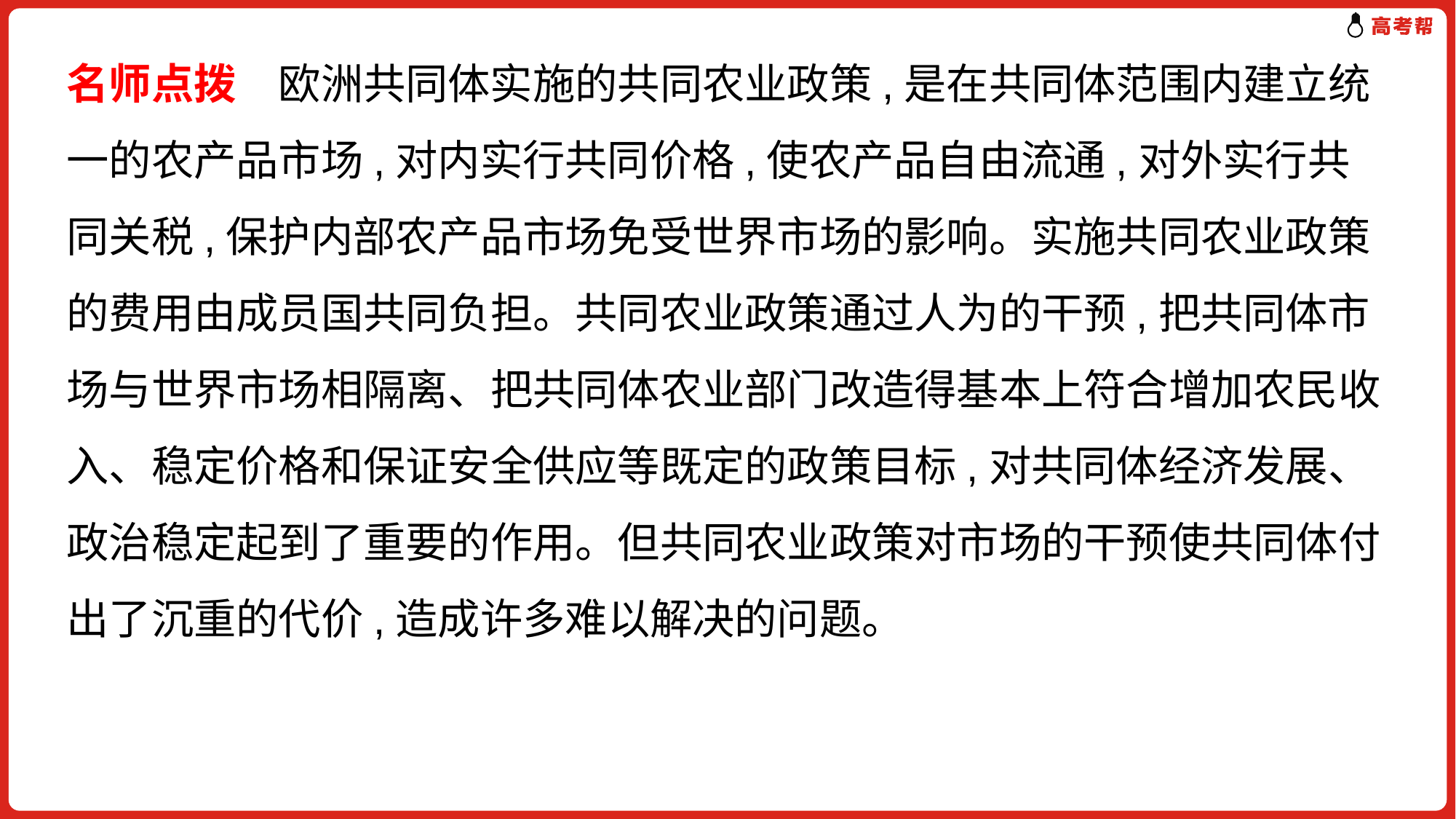

名师点拨　欧洲共同体实施的共同农业政策,是在共同体范围内建立统一的农产品市场,对内实行共同价格,使农产品自由流通,对外实行共同关税,保护内部农产品市场免受世界市场的影响。实施共同农业政策的费用由成员国共同负担。共同农业政策通过人为的干预,把共同体市场与世界市场相隔离、把共同体农业部门改造得基本上符合增加农民收入、稳定价格和保证安全供应等既定的政策目标,对共同体经济发展、政治稳定起到了重要的作用。但共同农业政策对市场的干预使共同体付出了沉重的代价,造成许多难以解决的问题。